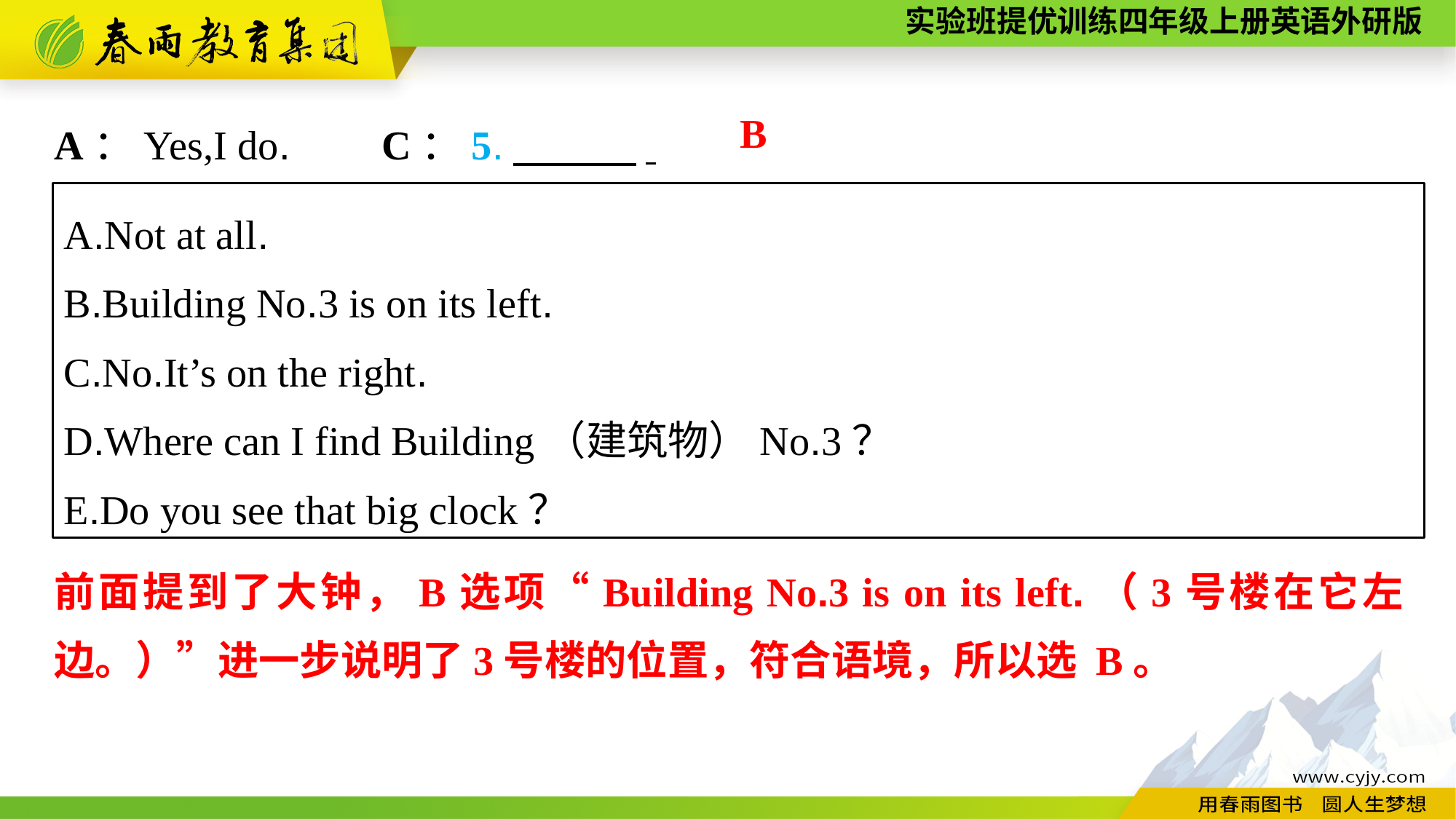

A：Yes,I do.	C：5.　　　.
B
A.Not at all.
B.Building No.3 is on its left.
C.No.It’s on the right.
D.Where can I find Building（建筑物）No.3？
E.Do you see that big clock？
前面提到了大钟，B选项“Building No.3 is on its left.（3号楼在它左边。）”进一步说明了3号楼的位置，符合语境，所以选 B。